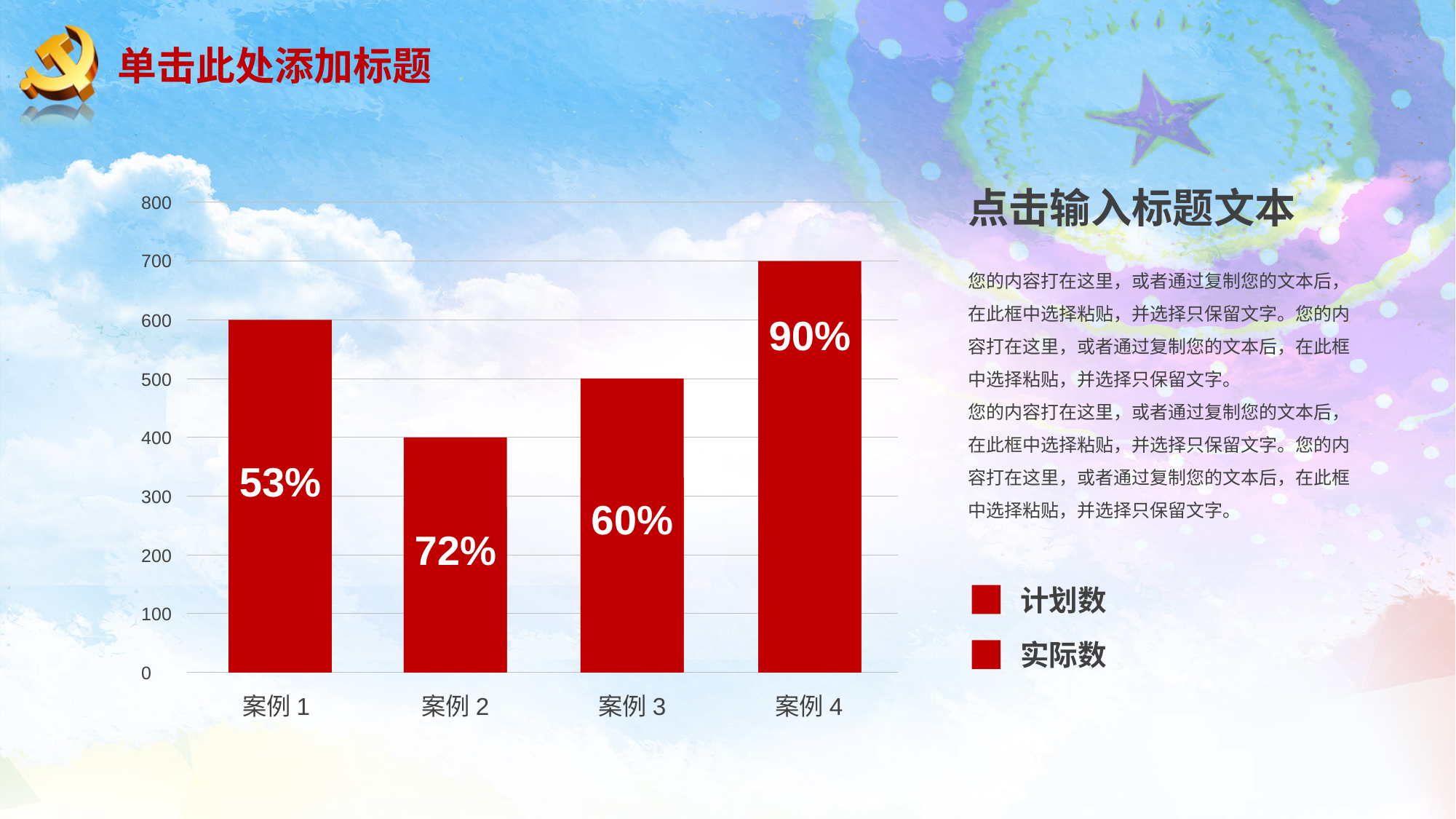

# 单击此处添加标题
点击输入标题文本
800
700
您的内容打在这里，或者通过复制您的文本后，在此框中选择粘贴，并选择只保留文字。您的内容打在这里，或者通过复制您的文本后，在此框中选择粘贴，并选择只保留文字。
您的内容打在这里，或者通过复制您的文本后，在此框中选择粘贴，并选择只保留文字。您的内容打在这里，或者通过复制您的文本后，在此框中选择粘贴，并选择只保留文字。

600
90%

500

400

53%

300
60%

72%
200
计划数

100
实际数

0
案例1
案例2
案例3
案例4